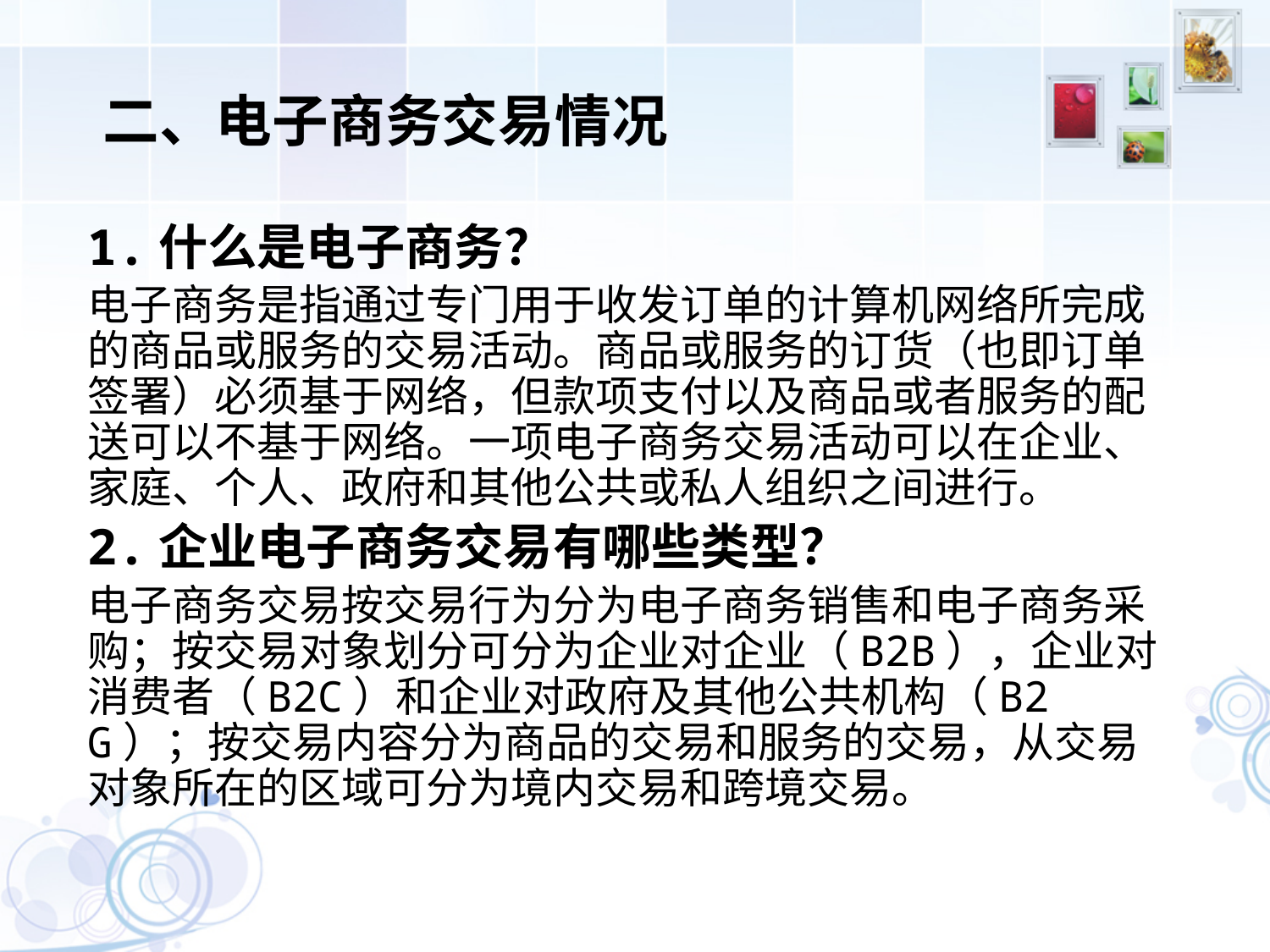

二、电子商务交易情况
1.什么是电子商务？
电子商务是指通过专门用于收发订单的计算机网络所完成的商品或服务的交易活动。商品或服务的订货（也即订单签署）必须基于网络，但款项支付以及商品或者服务的配送可以不基于网络。一项电子商务交易活动可以在企业、家庭、个人、政府和其他公共或私人组织之间进行。
2.企业电子商务交易有哪些类型？
电子商务交易按交易行为分为电子商务销售和电子商务采购；按交易对象划分可分为企业对企业（B2B），企业对消费者（B2C）和企业对政府及其他公共机构（B2G）；按交易内容分为商品的交易和服务的交易，从交易对象所在的区域可分为境内交易和跨境交易。